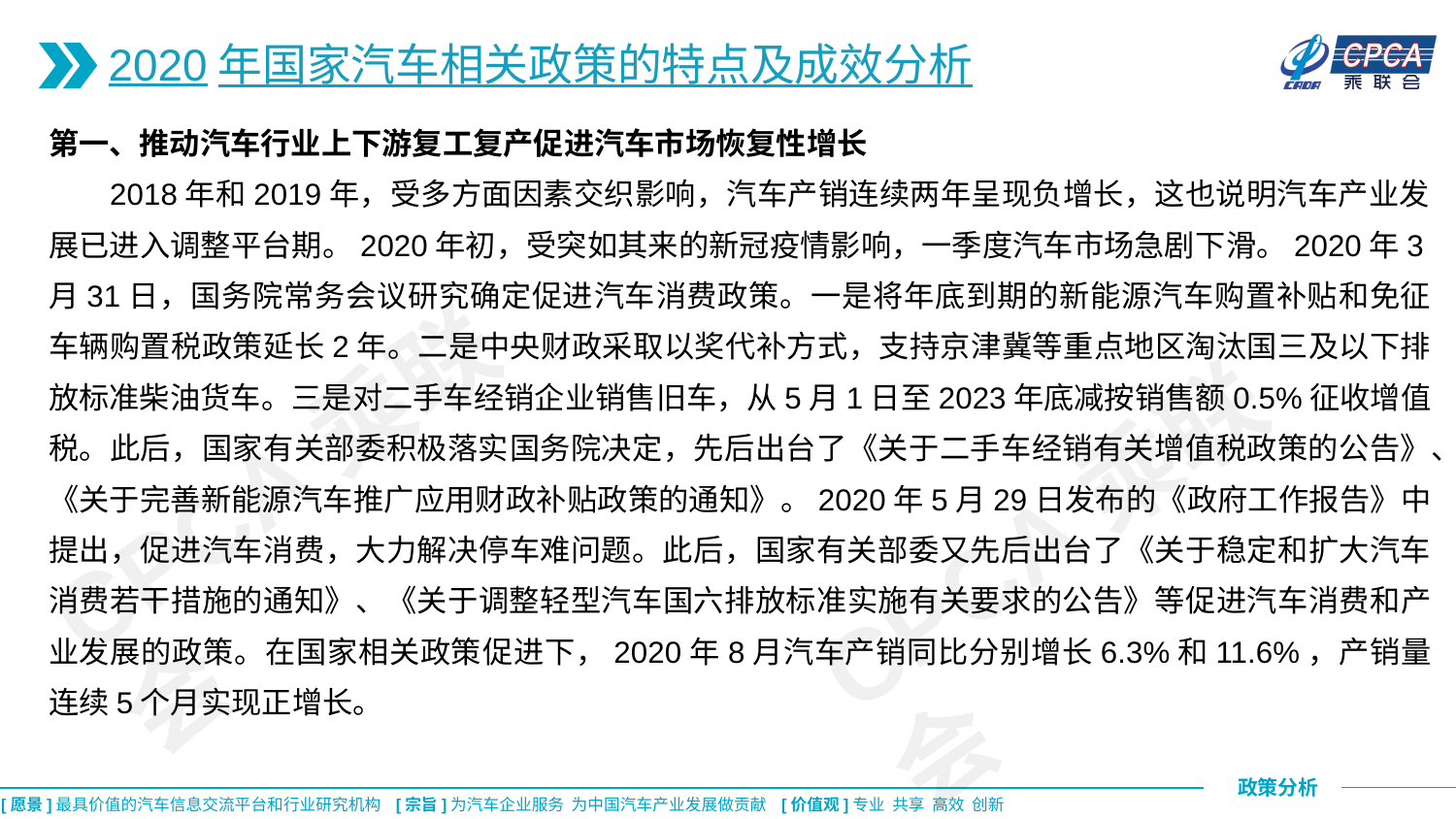

2020年国家汽车相关政策的特点及成效分析
第一、推动汽车行业上下游复工复产促进汽车市场恢复性增长
       2018年和2019年，受多方面因素交织影响，汽车产销连续两年呈现负增长，这也说明汽车产业发展已进入调整平台期。2020年初，受突如其来的新冠疫情影响，一季度汽车市场急剧下滑。2020年3月31日，国务院常务会议研究确定促进汽车消费政策。一是将年底到期的新能源汽车购置补贴和免征车辆购置税政策延长2年。二是中央财政采取以奖代补方式，支持京津冀等重点地区淘汰国三及以下排放标准柴油货车。三是对二手车经销企业销售旧车，从5月1日至2023年底减按销售额0.5%征收增值税。此后，国家有关部委积极落实国务院决定，先后出台了《关于二手车经销有关增值税政策的公告》、《关于完善新能源汽车推广应用财政补贴政策的通知》。2020年5月29日发布的《政府工作报告》中提出，促进汽车消费，大力解决停车难问题。此后，国家有关部委又先后出台了《关于稳定和扩大汽车消费若干措施的通知》、《关于调整轻型汽车国六排放标准实施有关要求的公告》等促进汽车消费和产业发展的政策。在国家相关政策促进下，2020年8月汽车产销同比分别增长6.3%和11.6%，产销量连续5个月实现正增长。
CPCA乘联会
CPCA乘联会